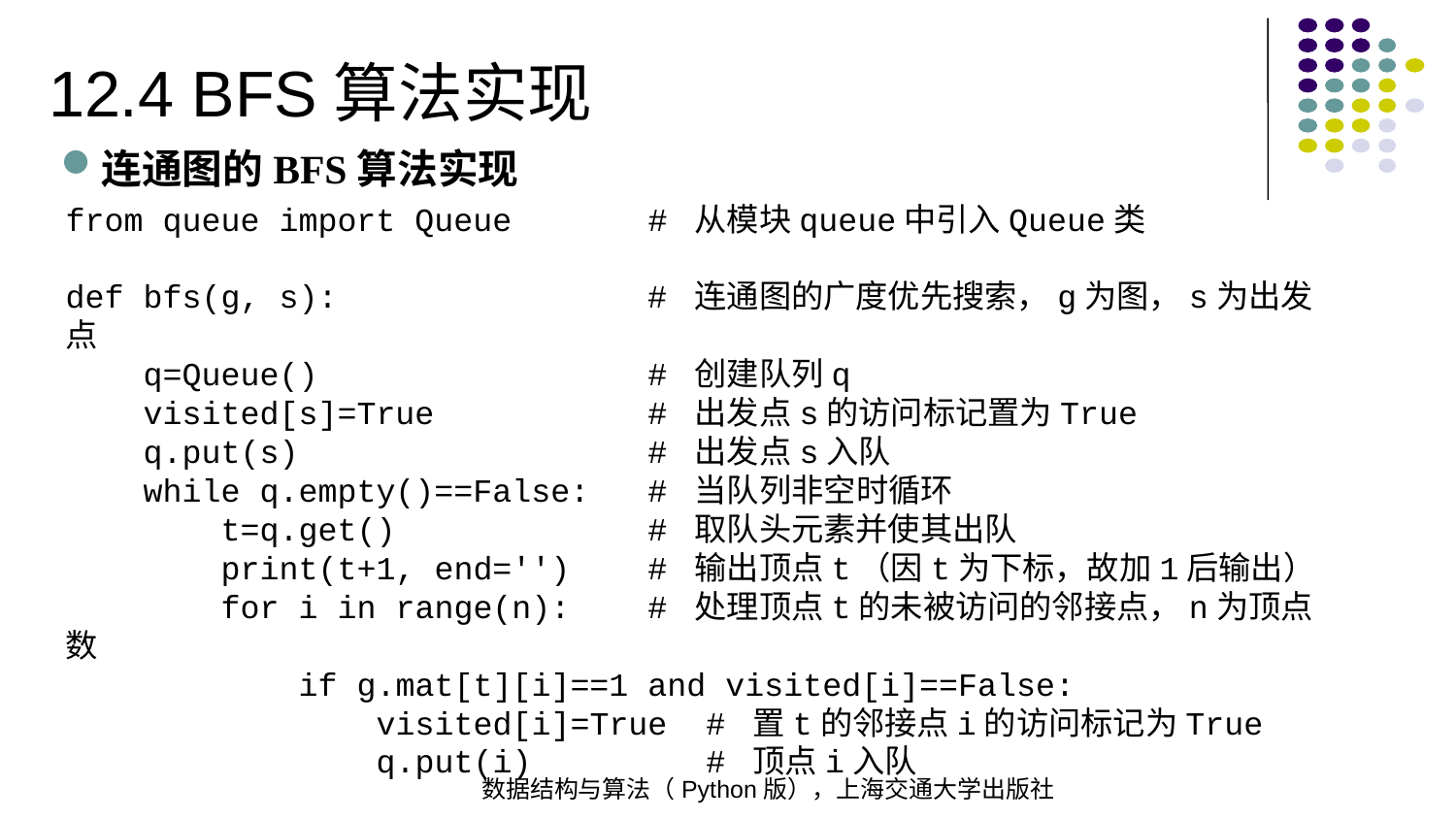

12.4 BFS算法实现
连通图的BFS算法实现
from queue import Queue       # 从模块queue中引入Queue类

def bfs(g, s):                # 连通图的广度优先搜索，g为图，s为出发点
    q=Queue()                 # 创建队列q
    visited[s]=True           # 出发点s的访问标记置为True
    q.put(s)                  # 出发点s入队
    while q.empty()==False:   # 当队列非空时循环
        t=q.get()             # 取队头元素并使其出队
        print(t+1, end='')    # 输出顶点t（因t为下标，故加1后输出）
        for i in range(n):    # 处理顶点t的未被访问的邻接点，n为顶点数
            if g.mat[t][i]==1 and visited[i]==False:
                visited[i]=True  # 置t的邻接点i的访问标记为True
                q.put(i)         # 顶点i入队